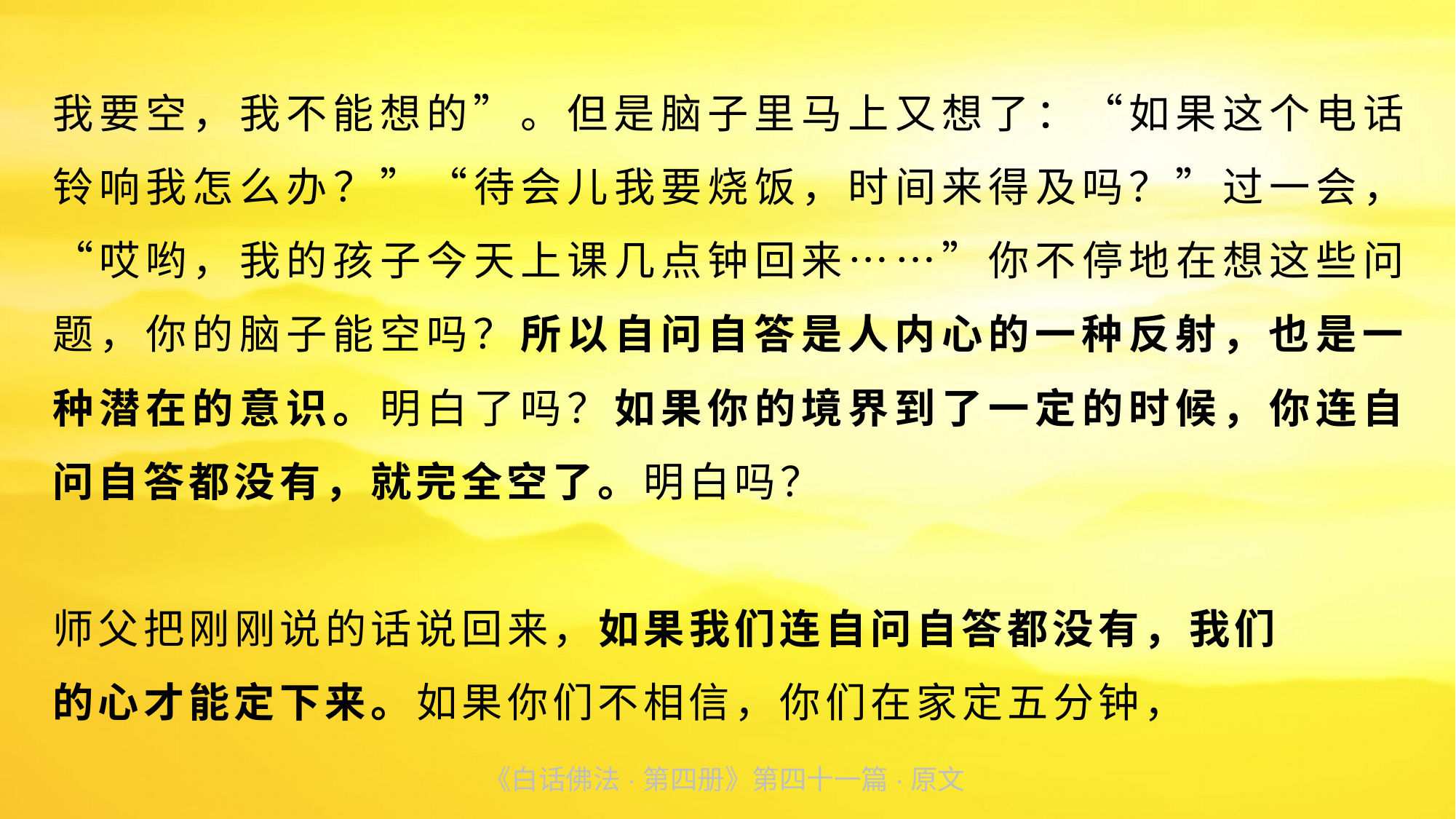

我要空，我不能想的”。但是脑子里马上又想了：“如果这个电话铃响我怎么办？”“待会儿我要烧饭，时间来得及吗？”过一会，“哎哟，我的孩子今天上课几点钟回来……”你不停地在想这些问题，你的脑子能空吗？所以自问自答是人内心的一种反射，也是一种潜在的意识。明白了吗？如果你的境界到了一定的时候，你连自问自答都没有，就完全空了。明白吗？

师父把刚刚说的话说回来，如果我们连自问自答都没有，我们
的心才能定下来。如果你们不相信，你们在家定五分钟，
《白话佛法·第四册》第四十一篇·原文